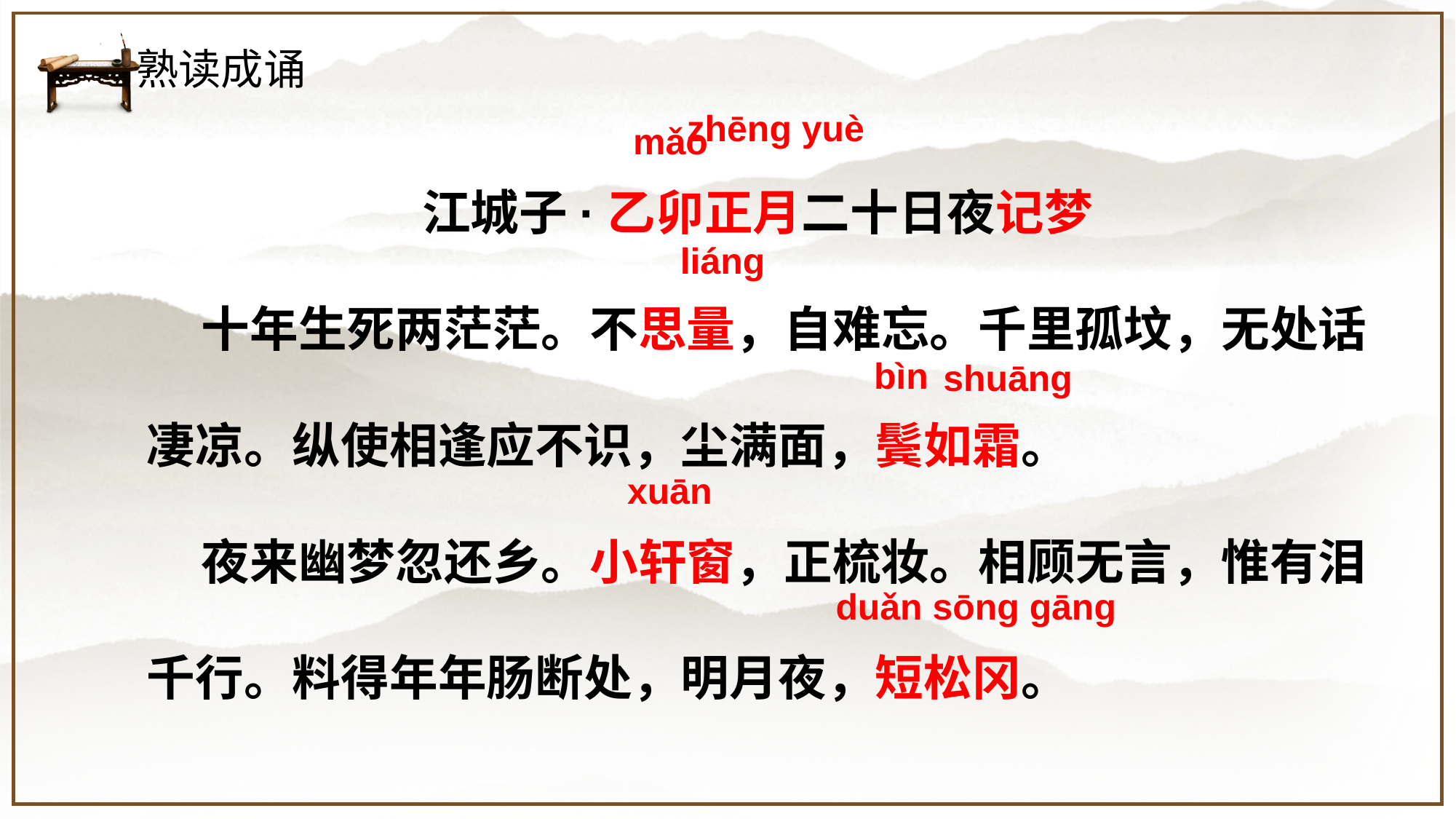

熟读成诵
zhēng yuè
mǎo
江城子·乙卯正月二十日夜记梦
十年生死两茫茫。不思量，自难忘。千里孤坟，无处话凄凉。纵使相逢应不识，尘满面，鬓如霜。
夜来幽梦忽还乡。小轩窗，正梳妆。相顾无言，惟有泪千行。料得年年肠断处，明月夜，短松冈。
liáng
bìn
shuāng
xuān
duǎn sōng gāng